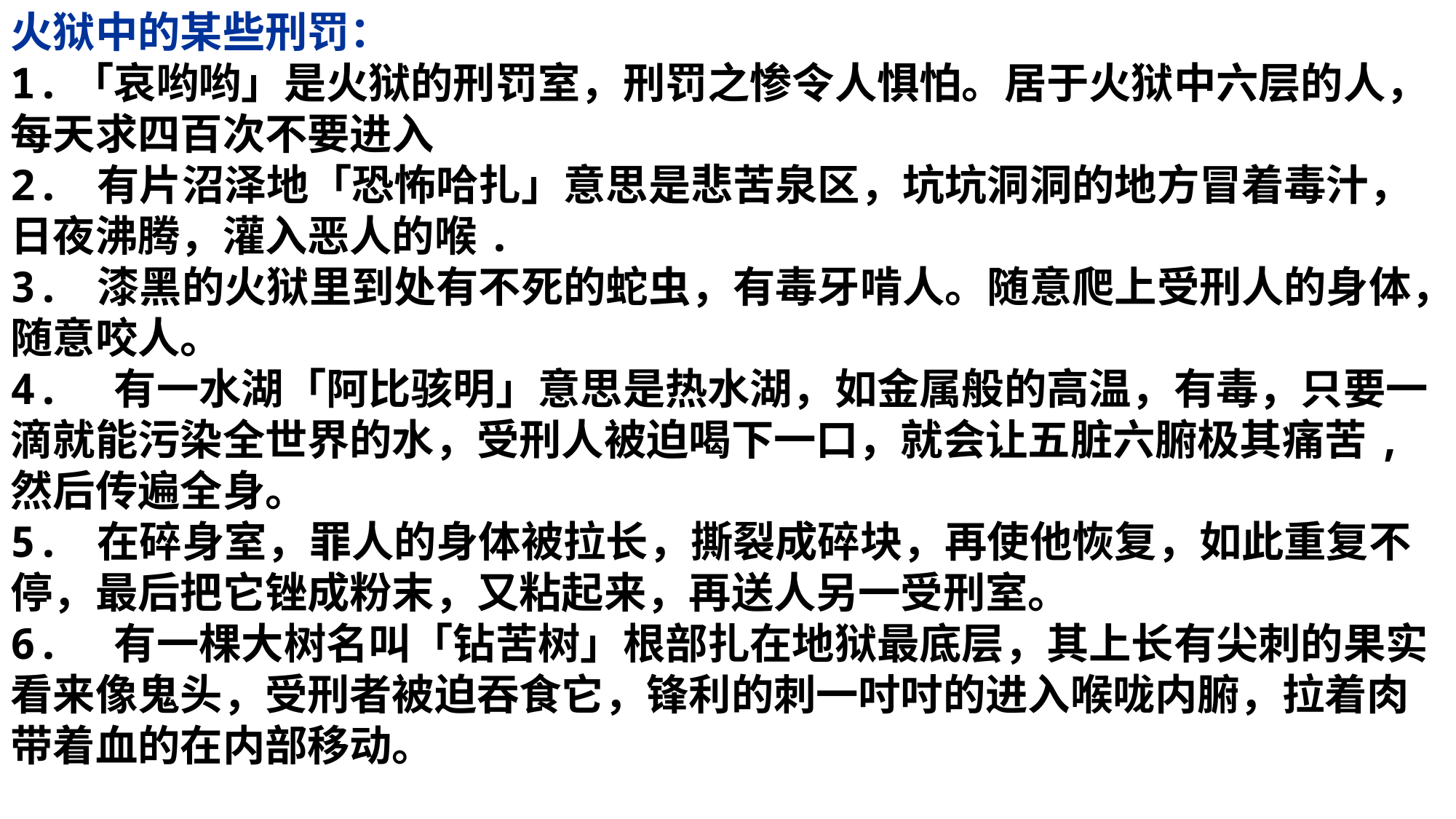

火狱中的某些刑罚：
1.「哀哟哟」是火狱的刑罚室，刑罚之惨令人惧怕。居于火狱中六层的人，每天求四百次不要进入
2. 有片沼泽地「恐怖哈扎」意思是悲苦泉区，坑坑洞洞的地方冒着毒汁，日夜沸腾，灌入恶人的喉.
3. 漆黑的火狱里到处有不死的蛇虫，有毒牙啃人。随意爬上受刑人的身体，随意咬人。
4.　有一水湖「阿比骇明」意思是热水湖，如金属般的高温，有毒，只要一滴就能污染全世界的水，受刑人被迫喝下一口，就会让五脏六腑极其痛苦, 然后传遍全身。
5. 在碎身室，罪人的身体被拉长，撕裂成碎块，再使他恢复，如此重复不停，最后把它锉成粉末，又粘起来，再送人另一受刑室。
6.　有一棵大树名叫「钻苦树」根部扎在地狱最底层，其上长有尖刺的果实看来像鬼头，受刑者被迫吞食它，锋利的刺一吋吋的进入喉咙内腑，拉着肉带着血的在内部移动。